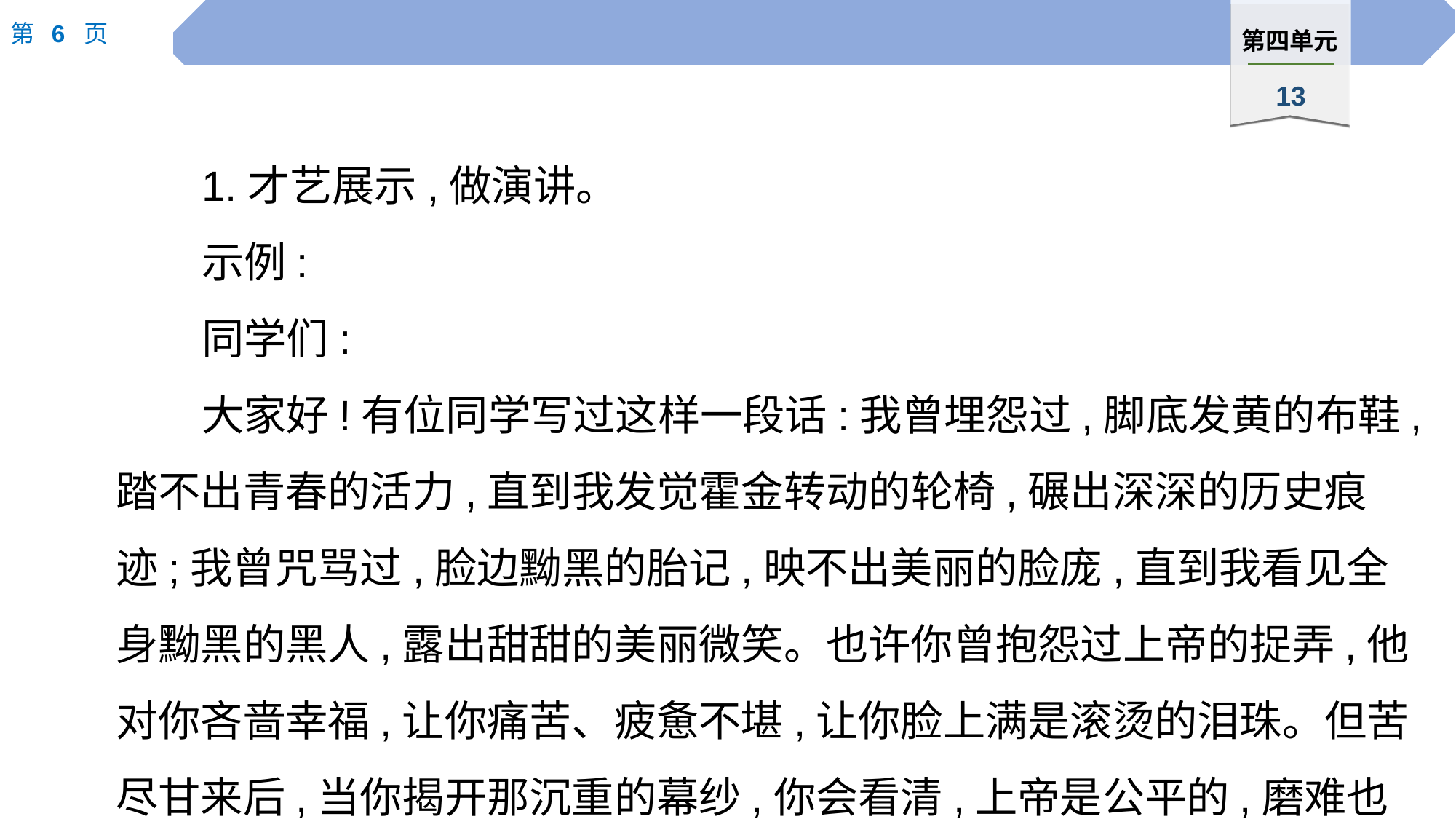

1.才艺展示,做演讲。
示例:
同学们:
大家好!有位同学写过这样一段话:我曾埋怨过,脚底发黄的布鞋,踏不出青春的活力,直到我发觉霍金转动的轮椅,碾出深深的历史痕迹;我曾咒骂过,脸边黝黑的胎记,映不出美丽的脸庞,直到我看见全身黝黑的黑人,露出甜甜的美丽微笑。也许你曾抱怨过上帝的捉弄,他对你吝啬幸福,让你痛苦、疲惫不堪,让你脸上满是滚烫的泪珠。但苦尽甘来后,当你揭开那沉重的幕纱,你会看清,上帝是公平的,磨难也是一种财富。